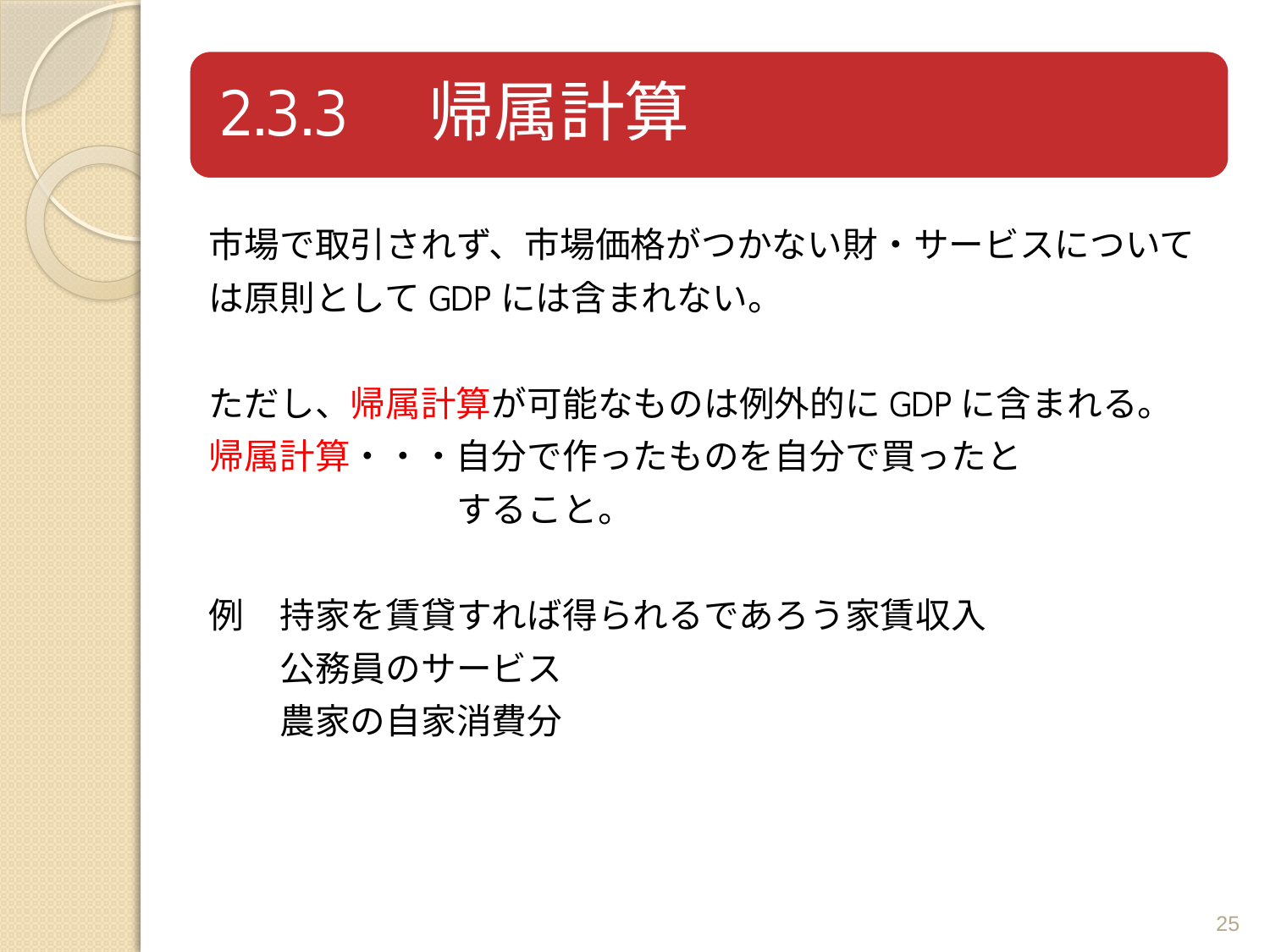

2.3.3　帰属計算
市場で取引されず、市場価格がつかない財・サービスについて
は原則としてGDPには含まれない。

ただし、帰属計算が可能なものは例外的にGDPに含まれる。
帰属計算・・・自分で作ったものを自分で買ったと
　　　　　　　すること。

例　持家を賃貸すれば得られるであろう家賃収入
　　公務員のサービス
　　農家の自家消費分
25